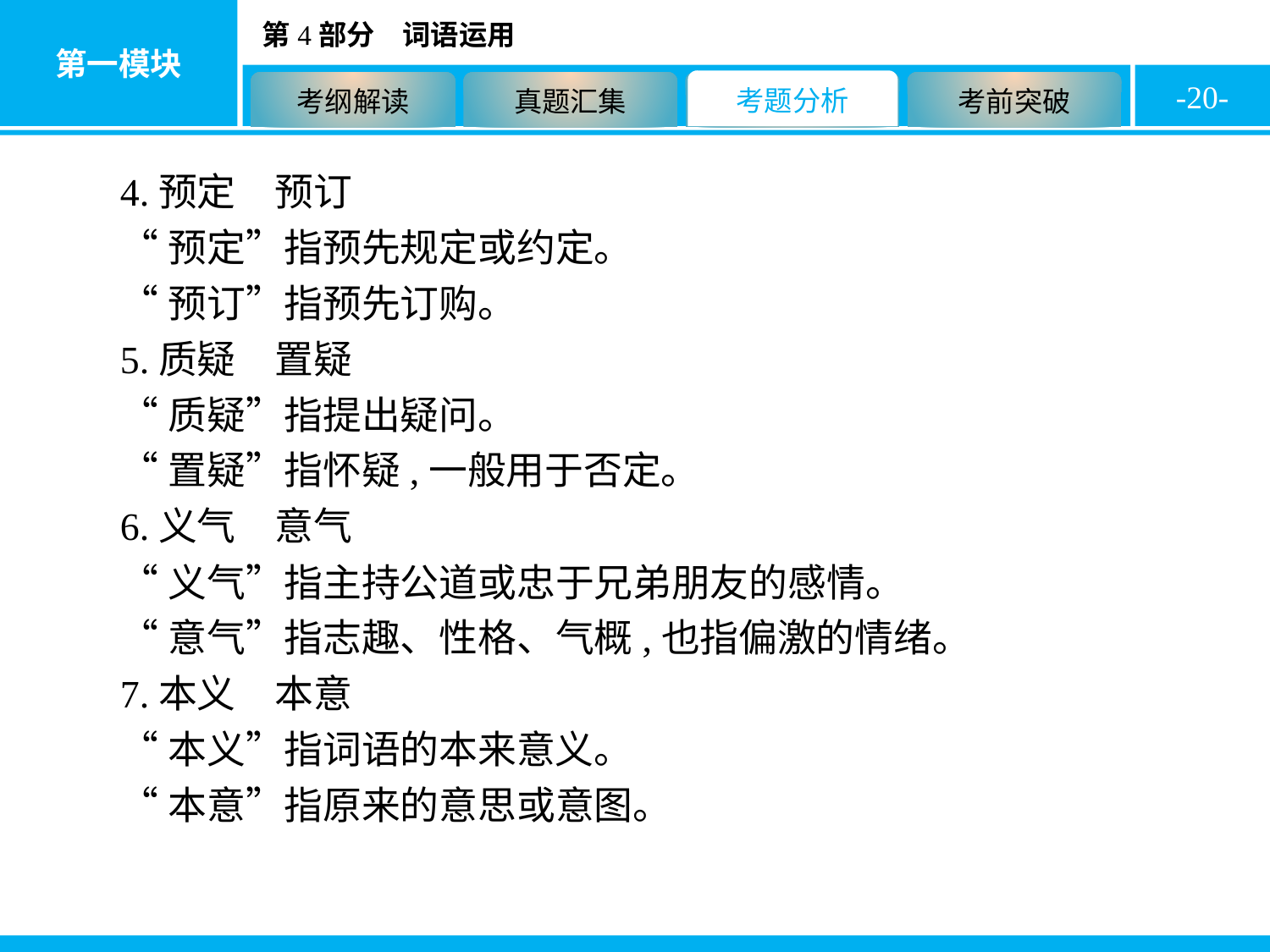

-20-
4.预定　预订
“预定”指预先规定或约定。
“预订”指预先订购。
5.质疑　置疑
“质疑”指提出疑问。
“置疑”指怀疑,一般用于否定。
6.义气　意气
“义气”指主持公道或忠于兄弟朋友的感情。
“意气”指志趣、性格、气概,也指偏激的情绪。
7.本义　本意
“本义”指词语的本来意义。
“本意”指原来的意思或意图。